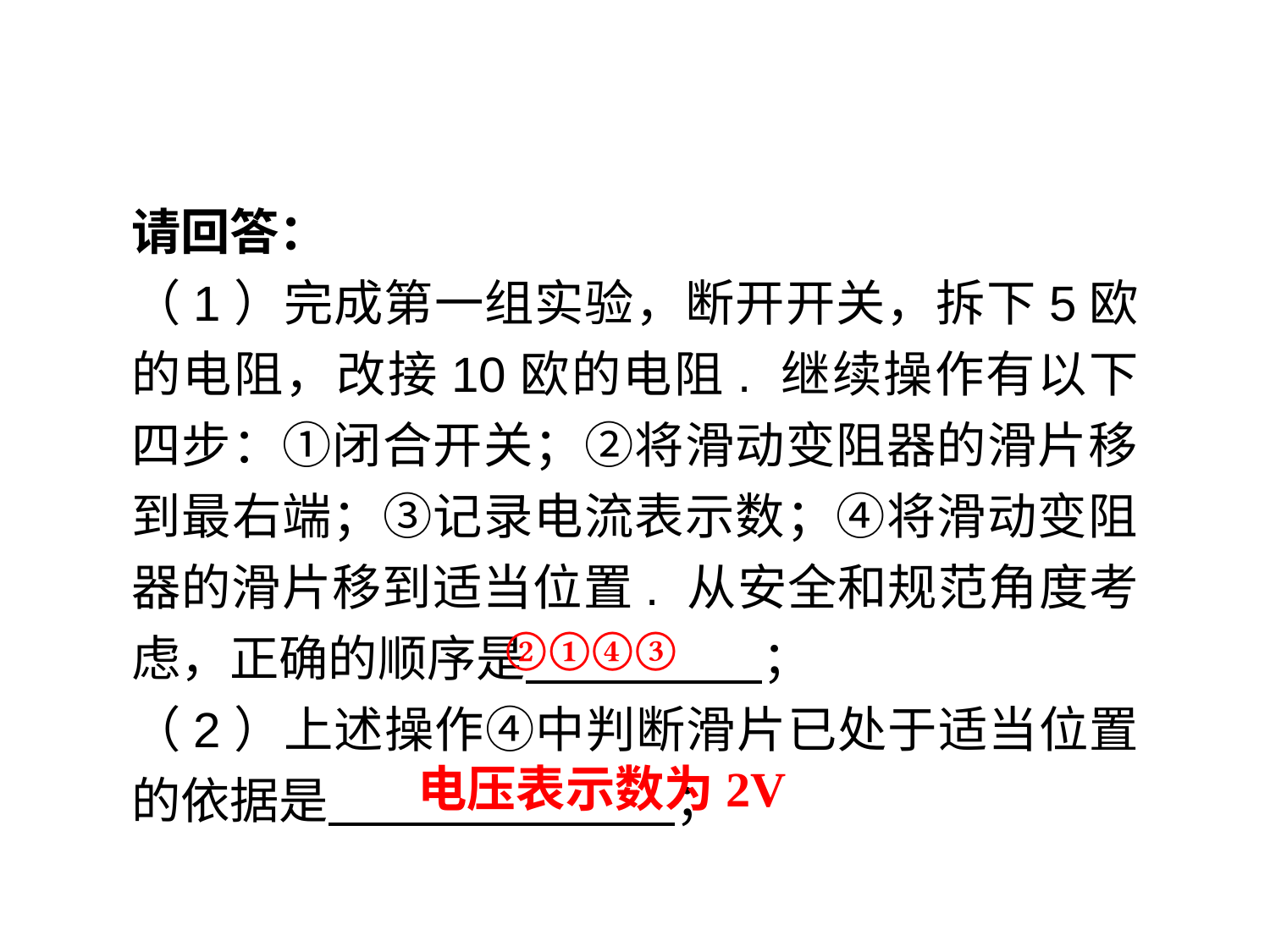

请回答：
（1）完成第一组实验，断开开关，拆下5欧的电阻，改接10欧的电阻. 继续操作有以下四步：①闭合开关；②将滑动变阻器的滑片移到最右端；③记录电流表示数；④将滑动变阻器的滑片移到适当位置. 从安全和规范角度考虑，正确的顺序是　                 ；
（2）上述操作④中判断滑片已处于适当位置的依据是  　                         ；
②①④③
电压表示数为2V